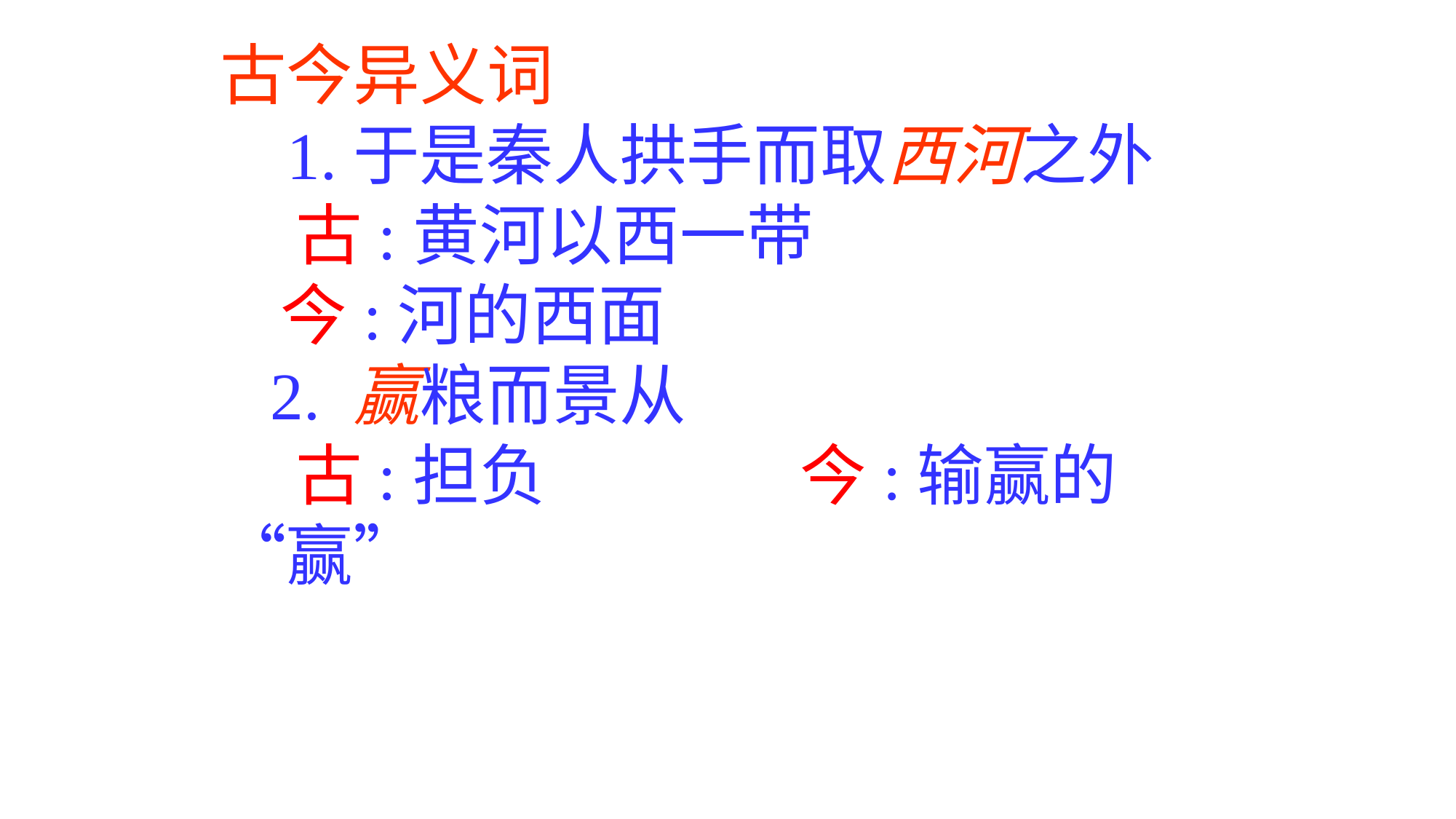

古今异义词
    1.于是秦人拱手而取西河之外
    古:黄河以西一带
   今:河的西面
   2. 赢粮而景从
    古:担负                 今:输赢的“赢”